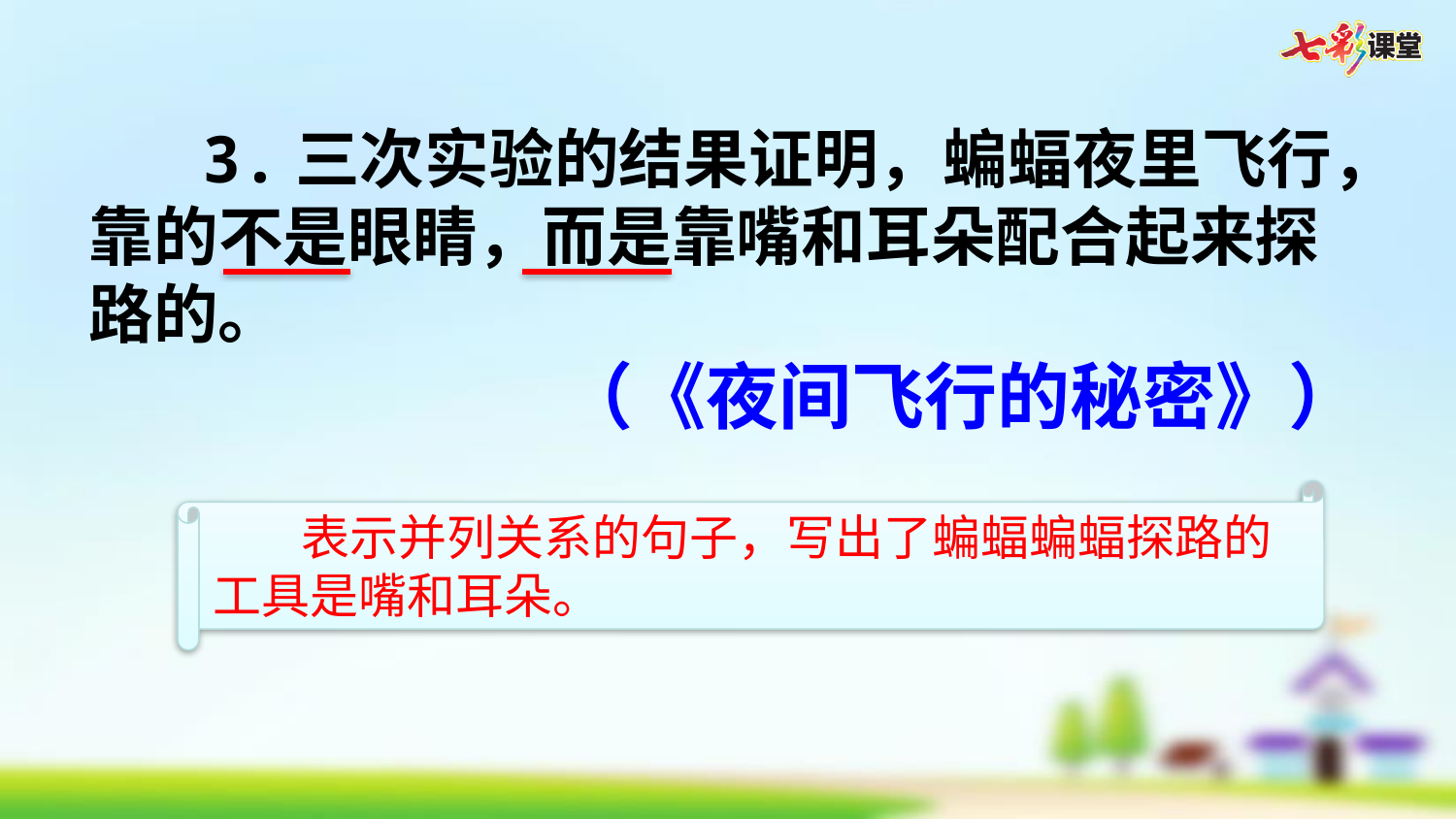

3.三次实验的结果证明，蝙蝠夜里飞行，靠的不是眼睛，而是靠嘴和耳朵配合起来探路的。
 （《夜间飞行的秘密》）
       表示并列关系的句子，写出了蝙蝠蝙蝠探路的工具是嘴和耳朵。